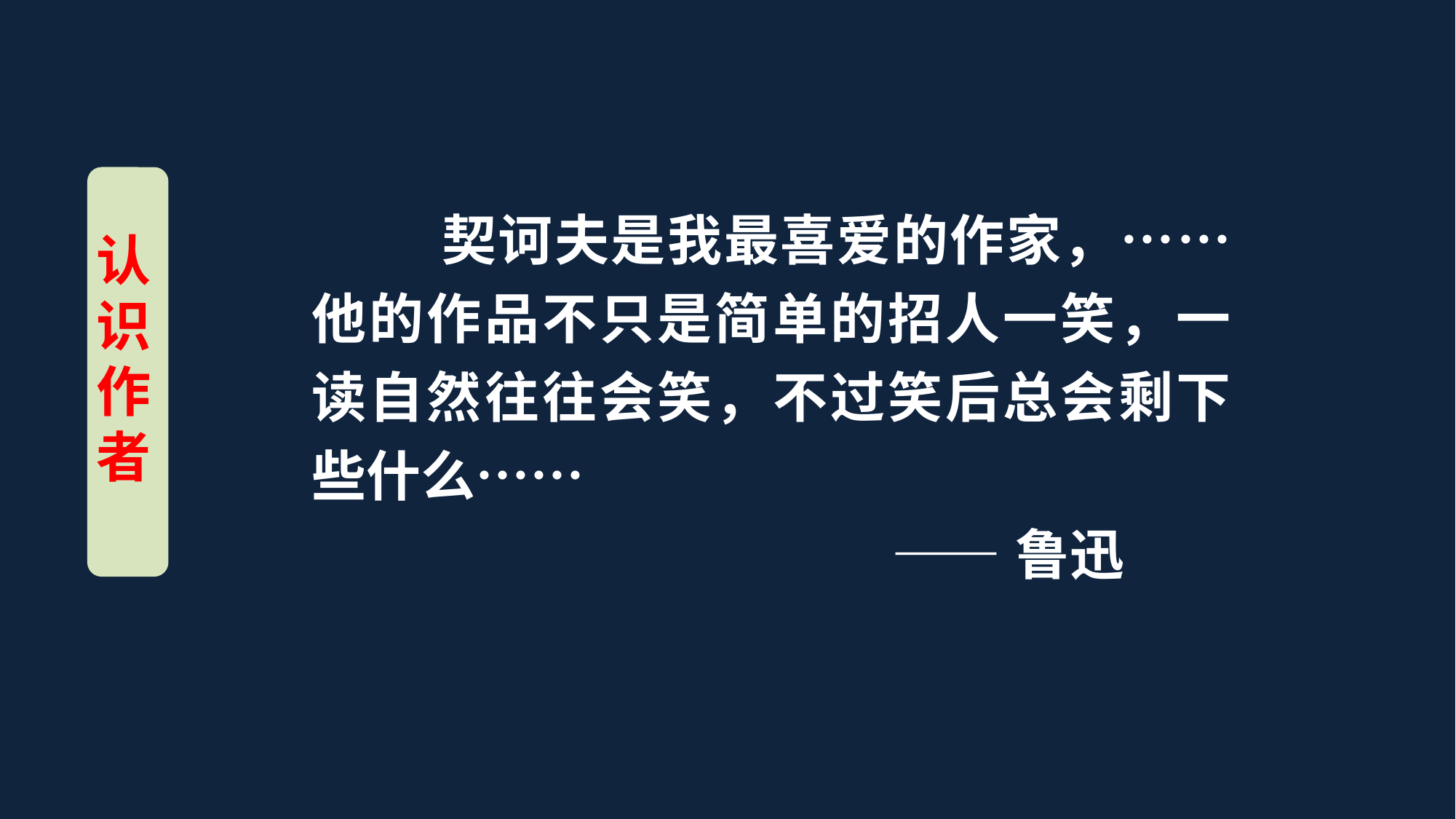

契诃夫是我最喜爱的作家，……他的作品不只是简单的招人一笑，一读自然往往会笑，不过笑后总会剩下些什么……
                                               ——鲁迅
认识作者